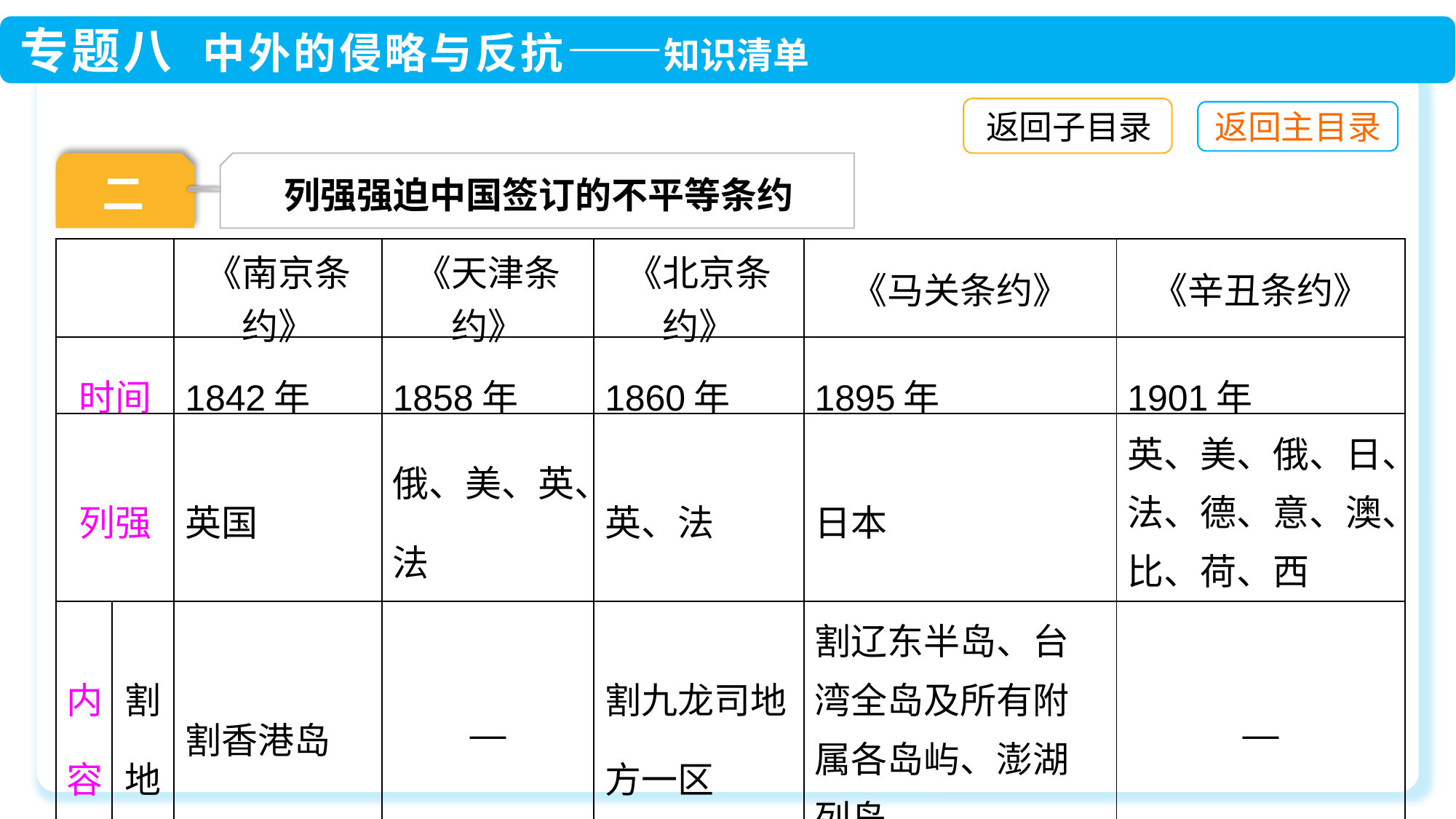

返回子目录
列强强迫中国签订的不平等条约
二

|  |  | 《南京条约》 | 《天津条约》 | 《北京条约》 | 《马关条约》 | 《辛丑条约》 |
| --- | --- | --- | --- | --- | --- | --- |
| 时间 |  | 1842年 | 1858年 | 1860年 | 1895年 | 1901年 |
| 列强 |  | 英国 | 俄、美、英、法 | 英、法 | 日本 | 英、美、俄、日、法、德、意、澳、比、荷、西 |
| 内容 | 割地 | 割香港岛 | — | 割九龙司地方一区 | 割辽东半岛、台湾全岛及所有附属各岛屿、澎湖列岛 | — |